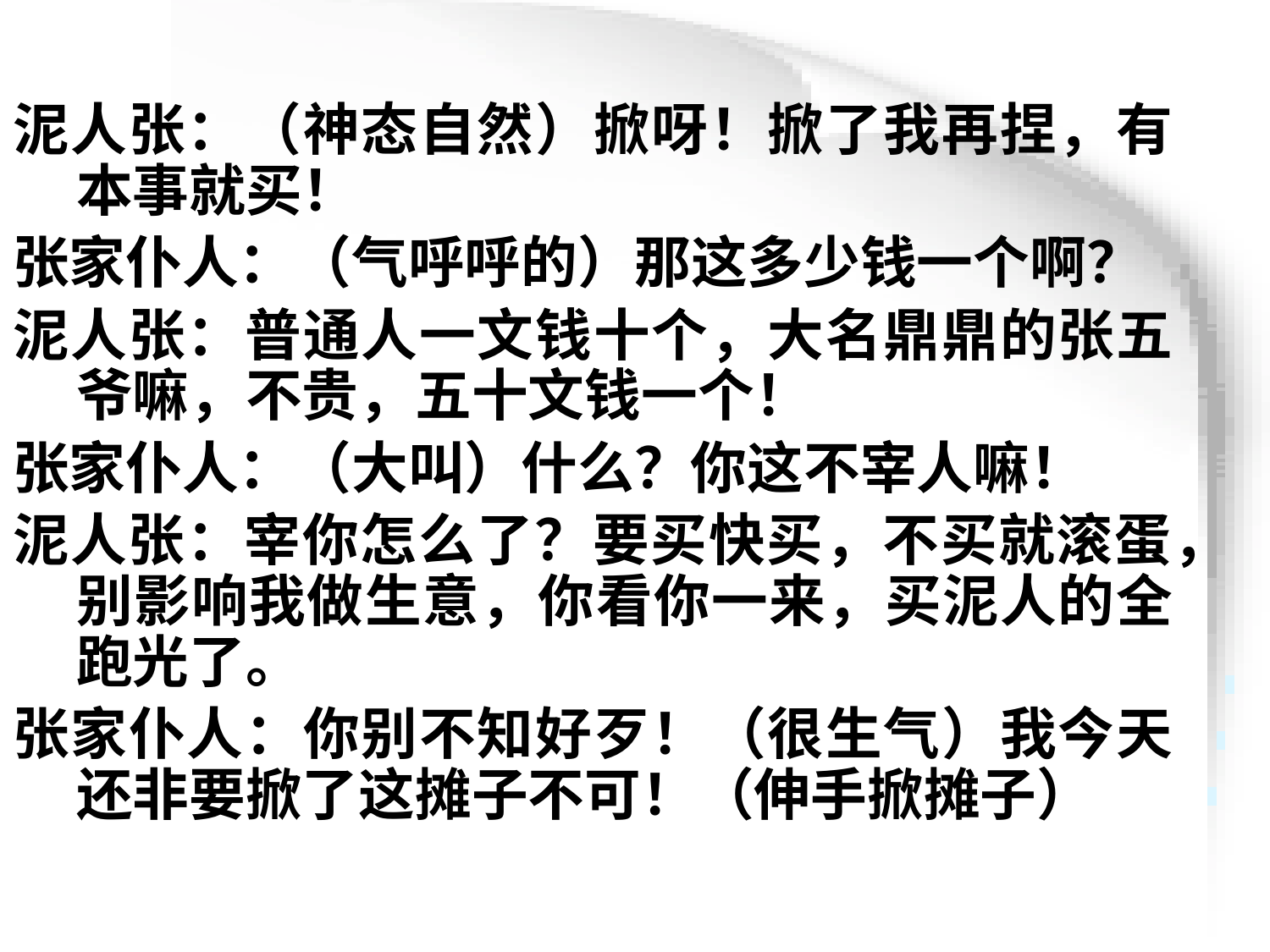

泥人张：（神态自然）掀呀！掀了我再捏，有本事就买！
张家仆人：（气呼呼的）那这多少钱一个啊？
泥人张：普通人一文钱十个，大名鼎鼎的张五爷嘛，不贵，五十文钱一个！
张家仆人：（大叫）什么？你这不宰人嘛！
泥人张：宰你怎么了？要买快买，不买就滚蛋，别影响我做生意，你看你一来，买泥人的全跑光了。
张家仆人：你别不知好歹！（很生气）我今天还非要掀了这摊子不可！（伸手掀摊子）